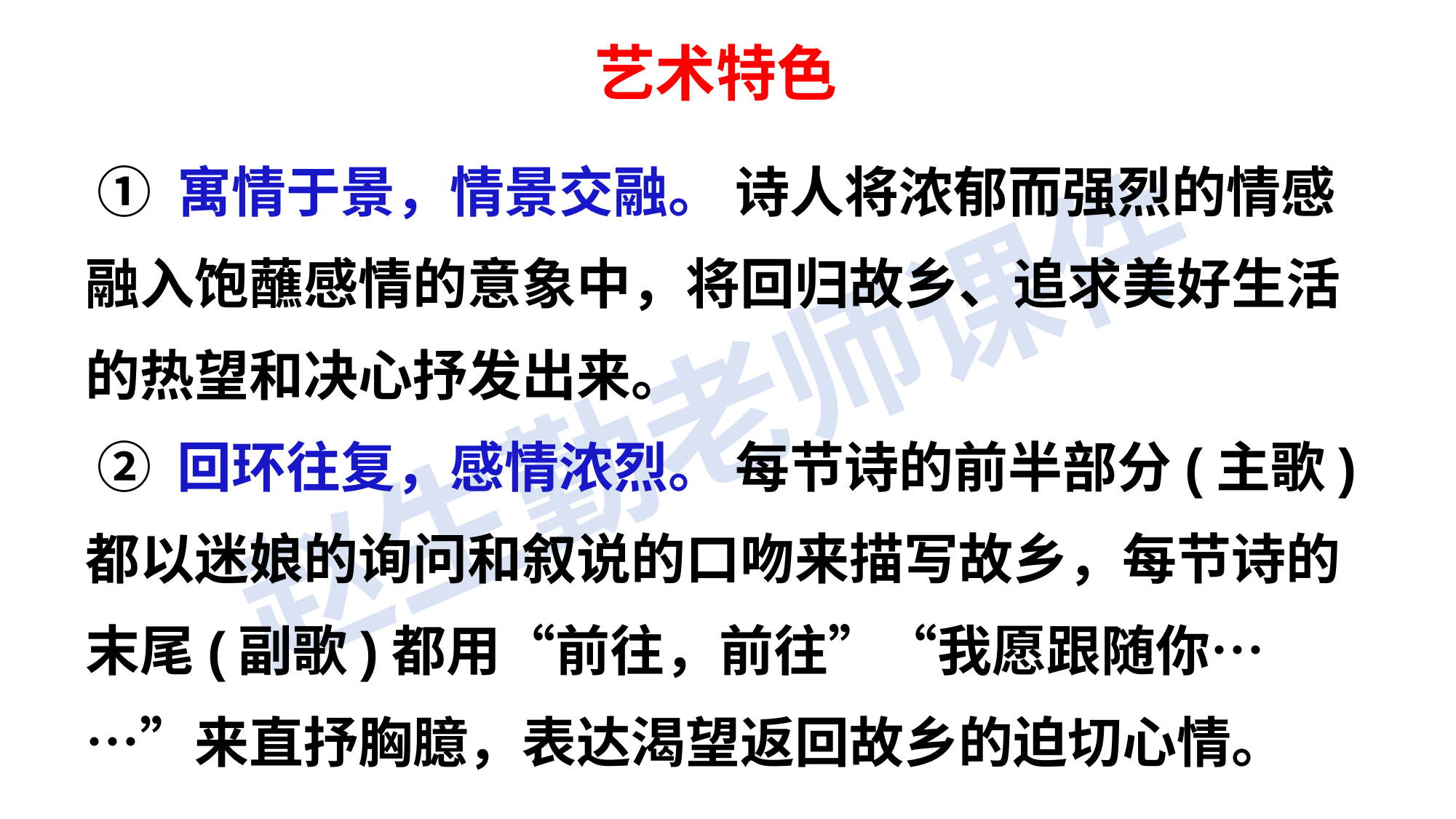

艺术特色
 ① 寓情于景，情景交融。 诗人将浓郁而强烈的情感融入饱蘸感情的意象中，将回归故乡、追求美好生活的热望和决心抒发出来。
 ② 回环往复，感情浓烈。 每节诗的前半部分(主歌)都以迷娘的询问和叙说的口吻来描写故乡，每节诗的末尾(副歌)都用“前往，前往”“我愿跟随你……”来直抒胸臆，表达渴望返回故乡的迫切心情。